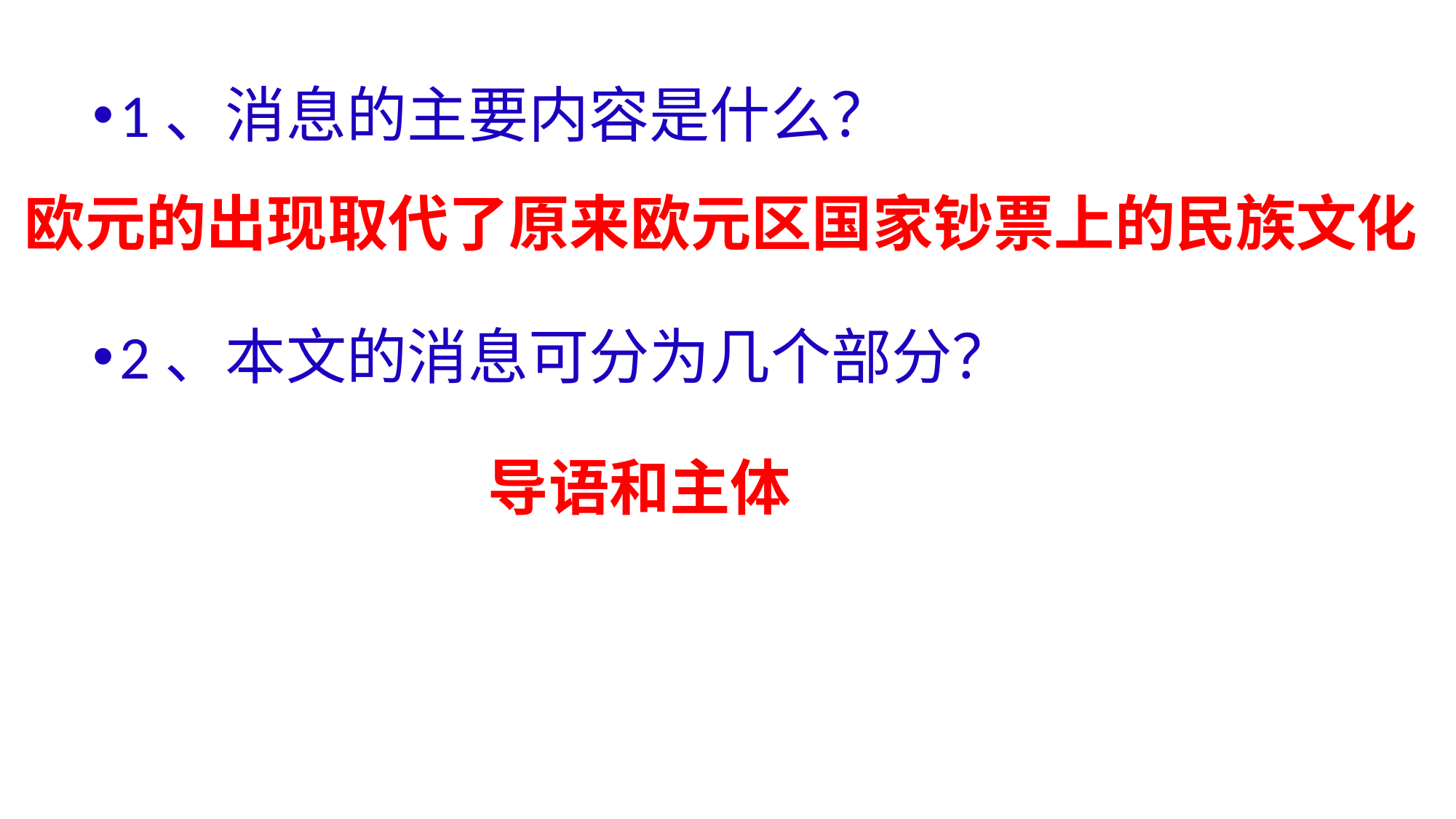

1、消息的主要内容是什么？

2、本文的消息可分为几个部分？

欧元的出现取代了原来欧元区国家钞票上的民族文化
导语和主体